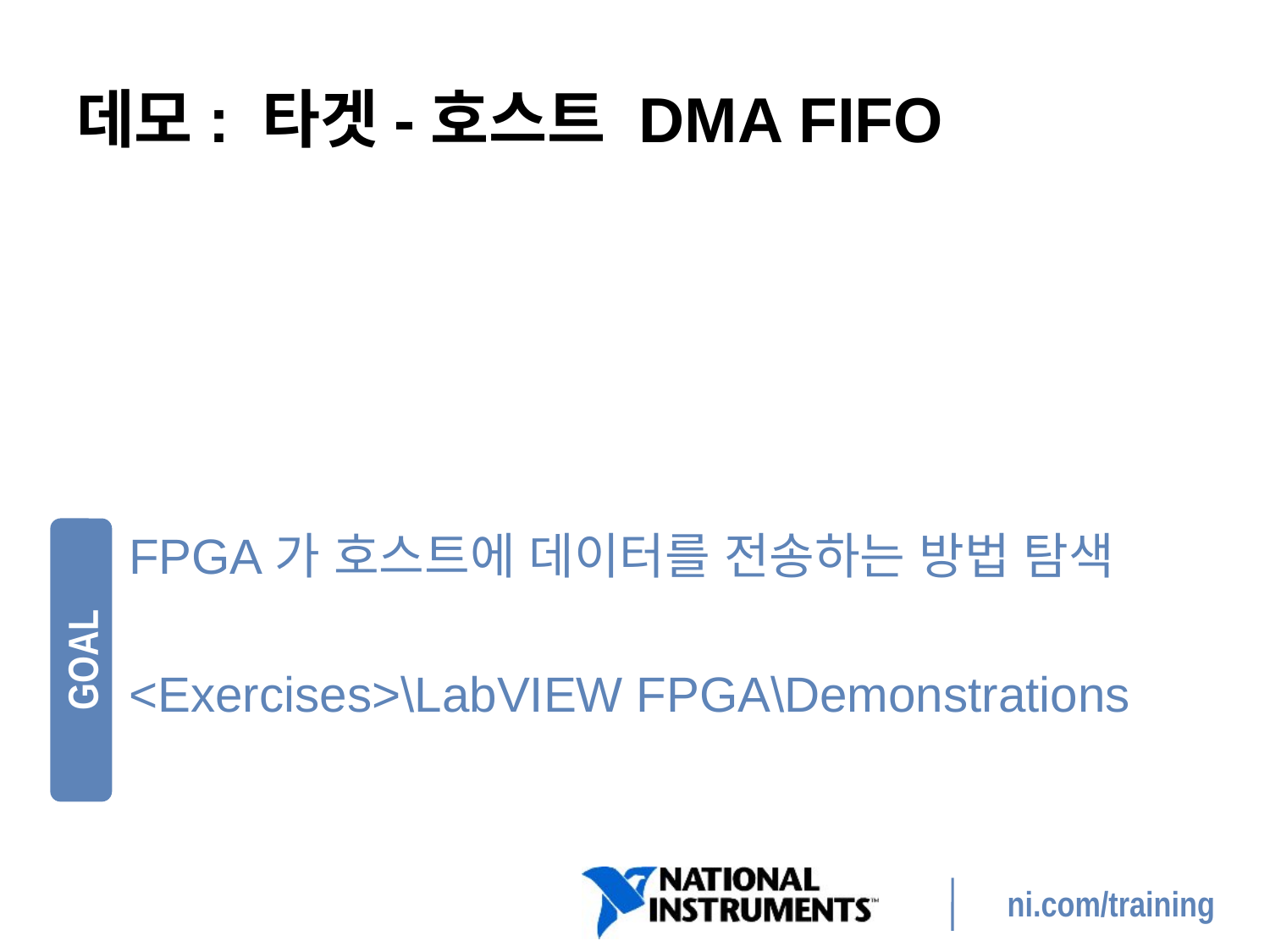

# 데모: 타겟-호스트 DMA FIFO
FPGA가 호스트에 데이터를 전송하는 방법 탐색

<Exercises>\LabVIEW FPGA\Demonstrations